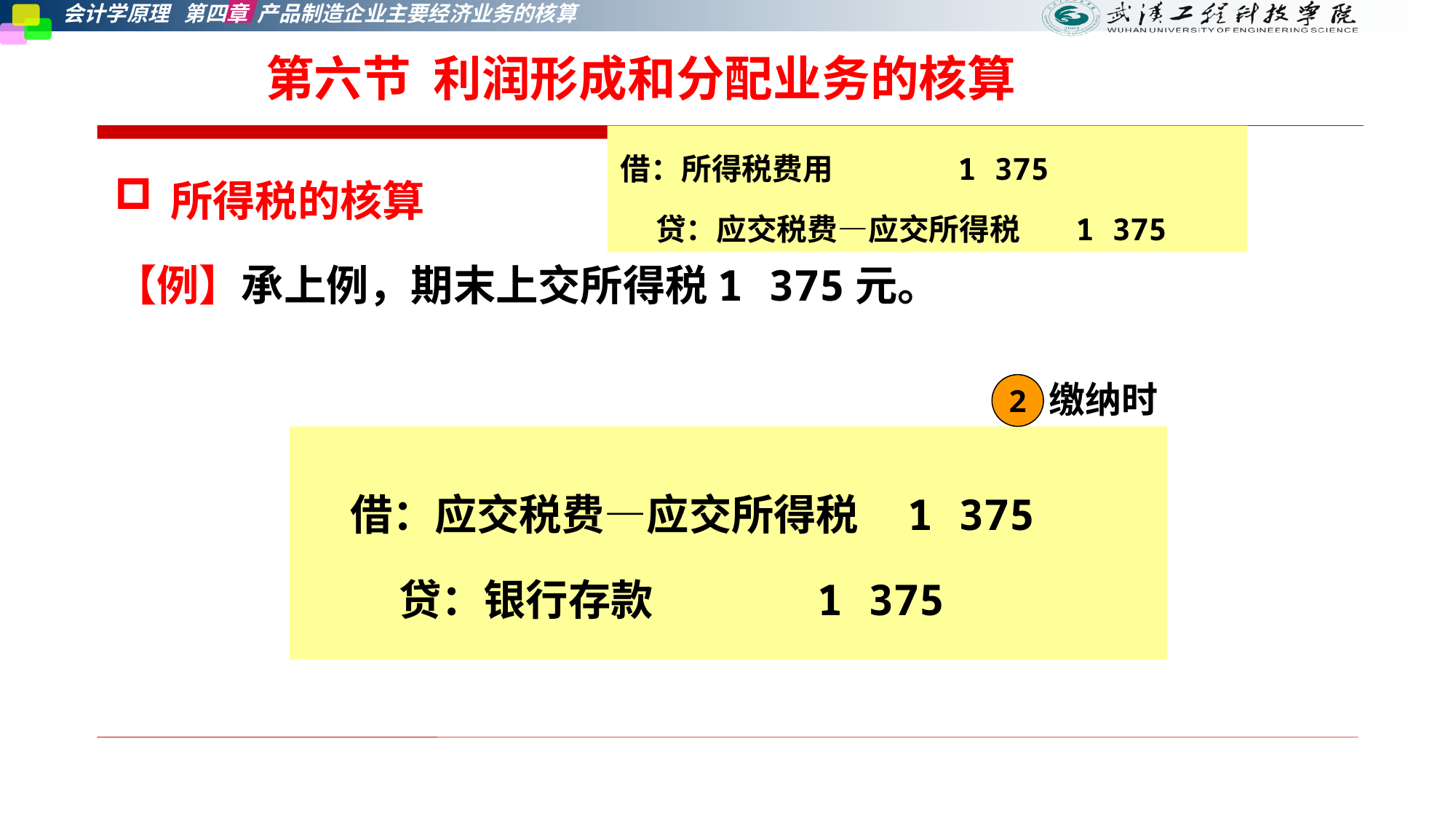

# 第六节  利润形成和分配业务的核算
借：所得税费用                 1 375
    贷：应交税费—应交所得税       1 375
所得税的核算
【例】承上例，期末上交所得税1 375元。
缴纳时
2
借：应交税费—应交所得税    1 375
    贷：银行存款                1 375